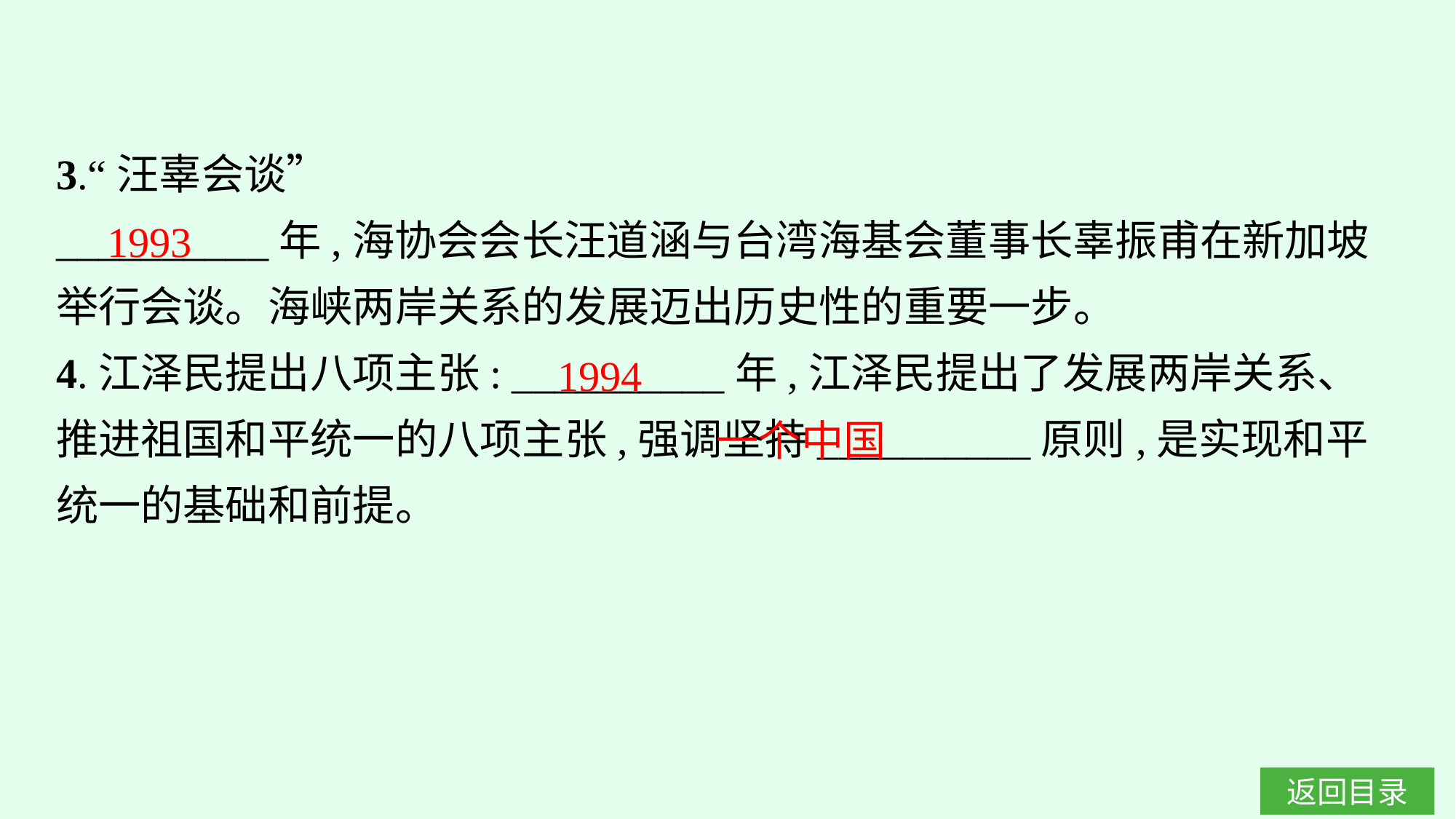

3.“汪辜会谈”
__________年,海协会会长汪道涵与台湾海基会董事长辜振甫在新加坡举行会谈。海峡两岸关系的发展迈出历史性的重要一步。
4.江泽民提出八项主张: __________年,江泽民提出了发展两岸关系、推进祖国和平统一的八项主张,强调坚持__________原则,是实现和平统一的基础和前提。
1993
1994
一个中国